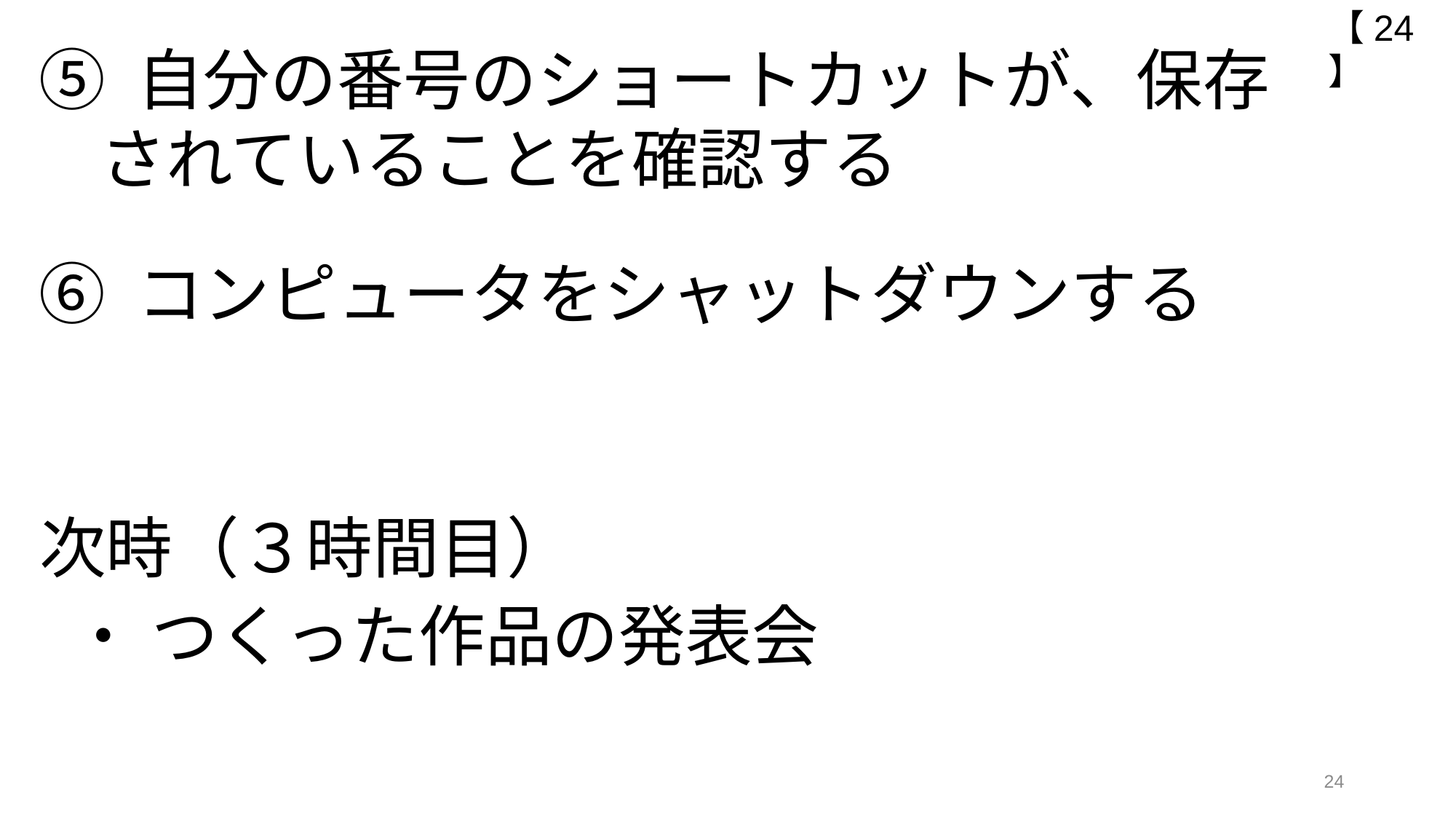

【24】
⑤ 自分の番号のショートカットが、保存
   されていることを確認する

⑥ コンピュータをシャットダウンする
次時（３時間目）

 ・ つくった作品の発表会
24